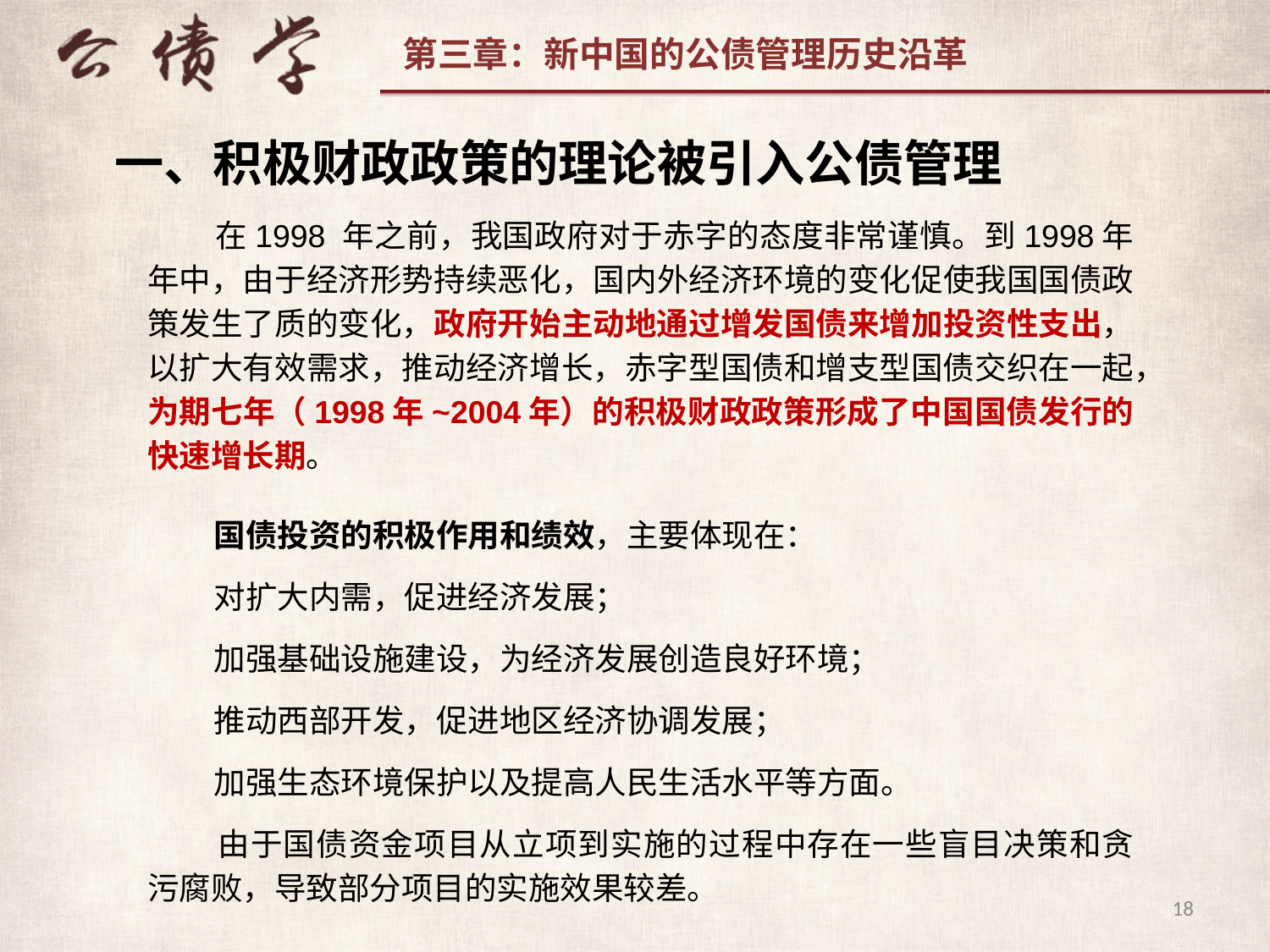

一、积极财政政策的理论被引入公债管理
   在1998 年之前，我国政府对于赤字的态度非常谨慎。到1998年年中，由于经济形势持续恶化，国内外经济环境的变化促使我国国债政策发生了质的变化，政府开始主动地通过增发国债来增加投资性支出，以扩大有效需求，推动经济增长，赤字型国债和增支型国债交织在一起，为期七年（1998年~2004年）的积极财政政策形成了中国国债发行的快速增长期。
   国债投资的积极作用和绩效，主要体现在：
   对扩大内需，促进经济发展；
   加强基础设施建设，为经济发展创造良好环境；
   推动西部开发，促进地区经济协调发展；
   加强生态环境保护以及提高人民生活水平等方面。
   由于国债资金项目从立项到实施的过程中存在一些盲目决策和贪污腐败，导致部分项目的实施效果较差。
18